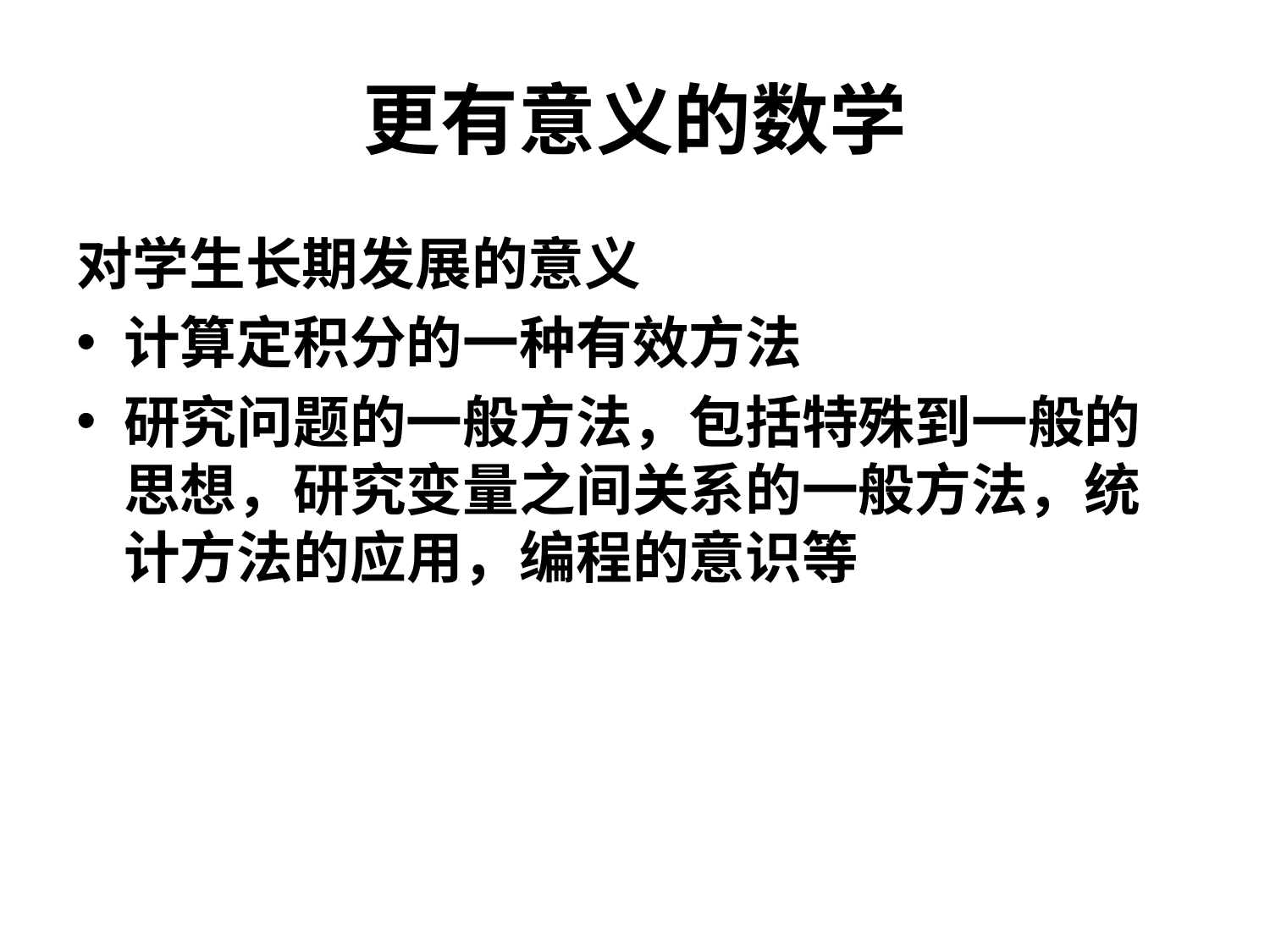

# 更有意义的数学
对学生长期发展的意义
计算定积分的一种有效方法
研究问题的一般方法，包括特殊到一般的思想，研究变量之间关系的一般方法，统计方法的应用，编程的意识等